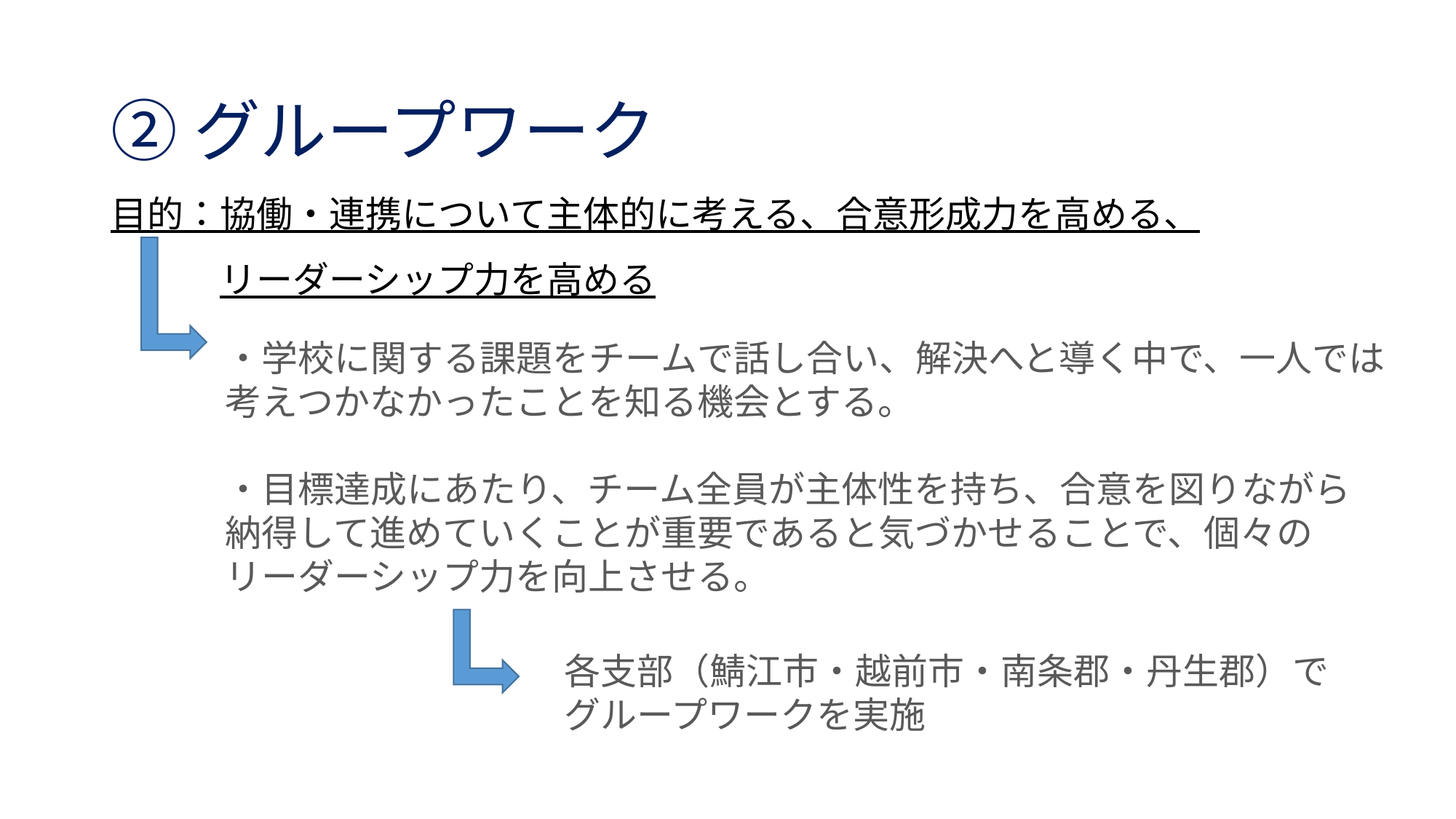

# ②グループワーク 目的：協働・連携について主体的に考える、合意形成力を高める、 　　　リーダーシップ力を高める

・学校に関する課題をチームで話し合い、解決へと導く中で、一人では考えつかなかったことを知る機会とする。

・目標達成にあたり、チーム全員が主体性を持ち、合意を図りながら納得して進めていくことが重要であると気づかせることで、個々のリーダーシップ力を向上させる。

各支部（鯖江市・越前市・南条郡・丹生郡）で
グループワークを実施